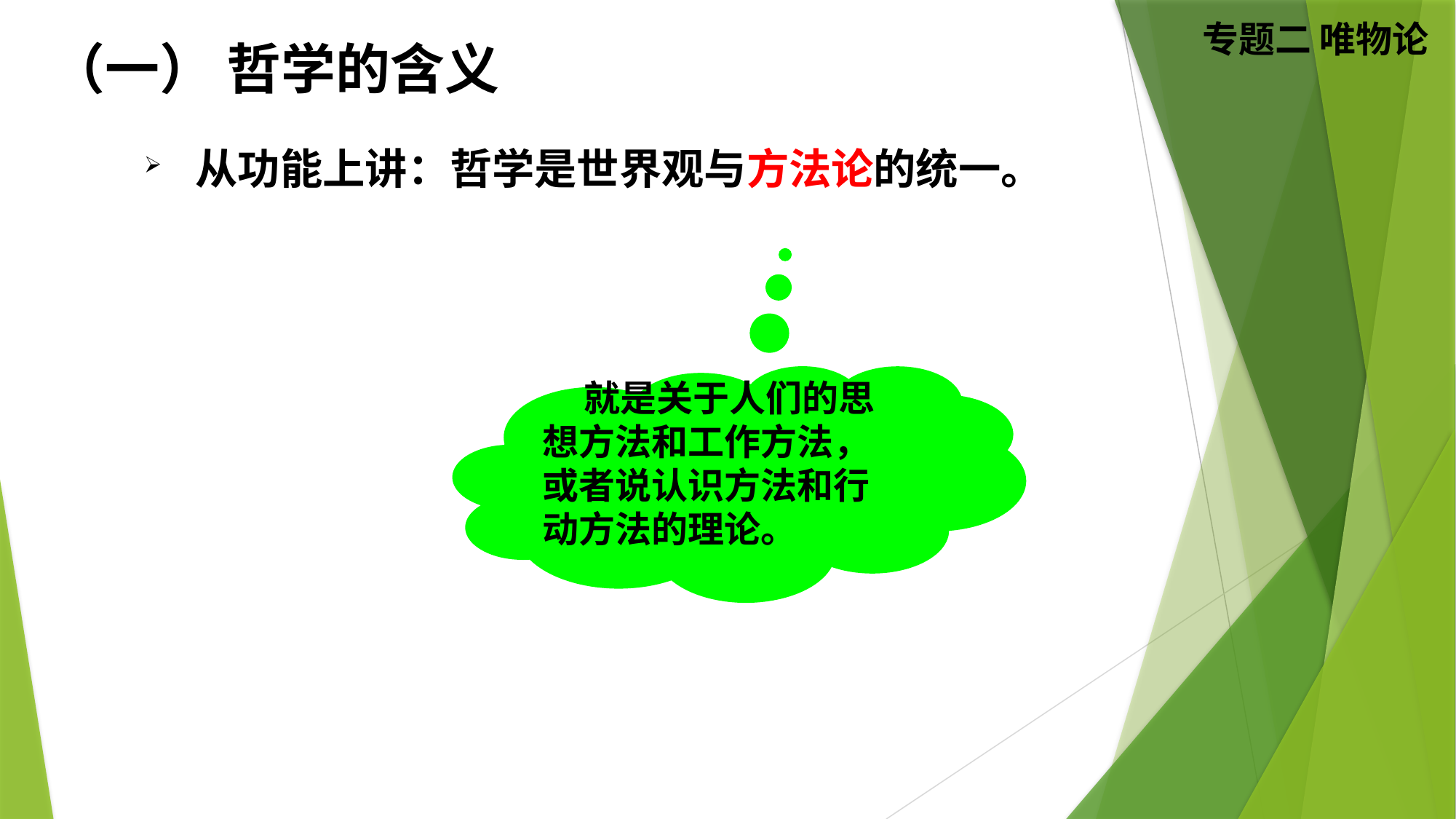

（一） 哲学的含义
 从功能上讲：哲学是世界观与方法论的统一。

    就是关于人们的思想方法和工作方法，或者说认识方法和行动方法的理论。